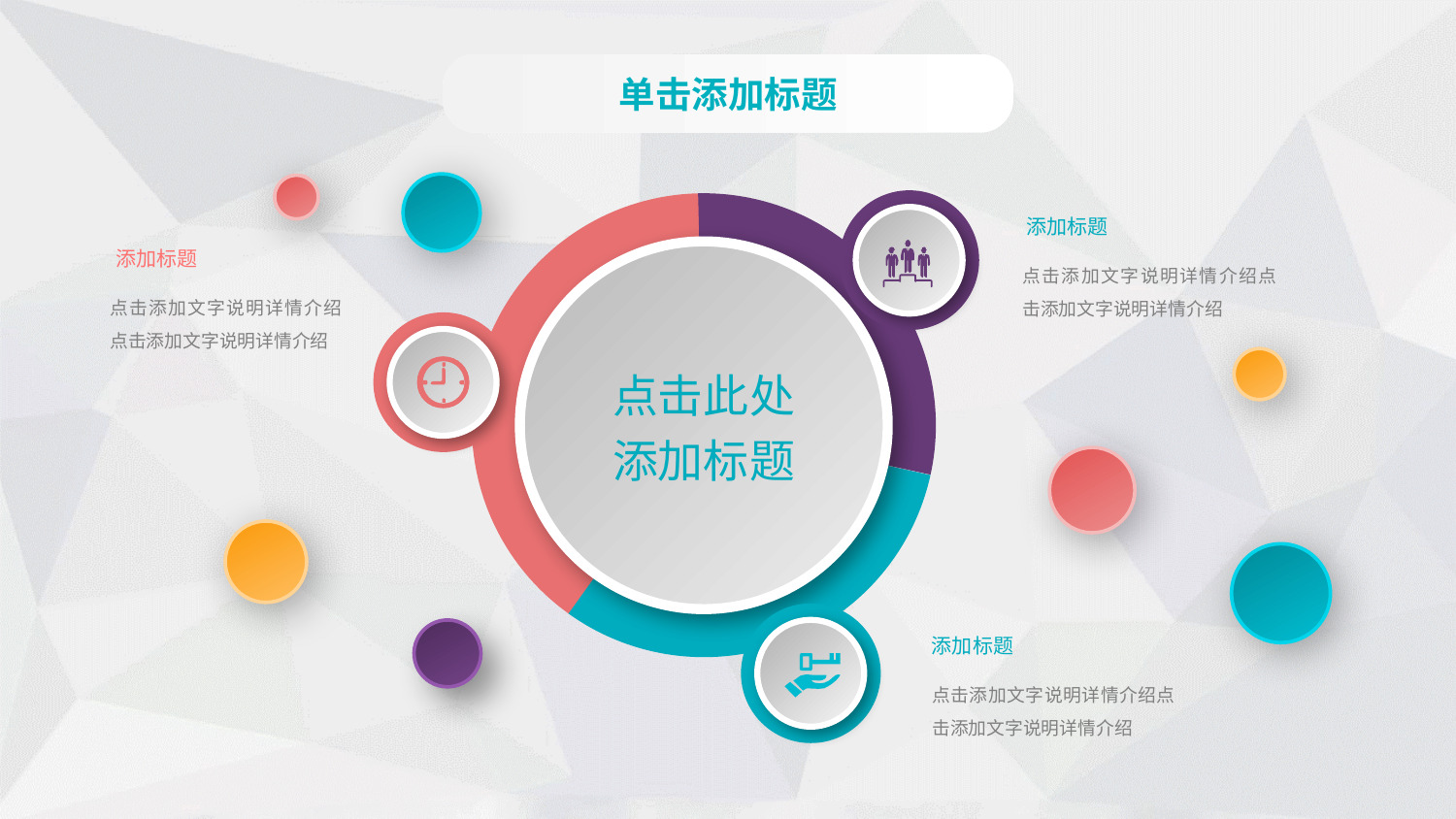

单击添加标题

点击此处
添加标题
添加标题
点击添加文字说明详情介绍点击添加文字说明详情介绍
添加标题
点击添加文字说明详情介绍点击添加文字说明详情介绍

添加标题
点击添加文字说明详情介绍点击添加文字说明详情介绍